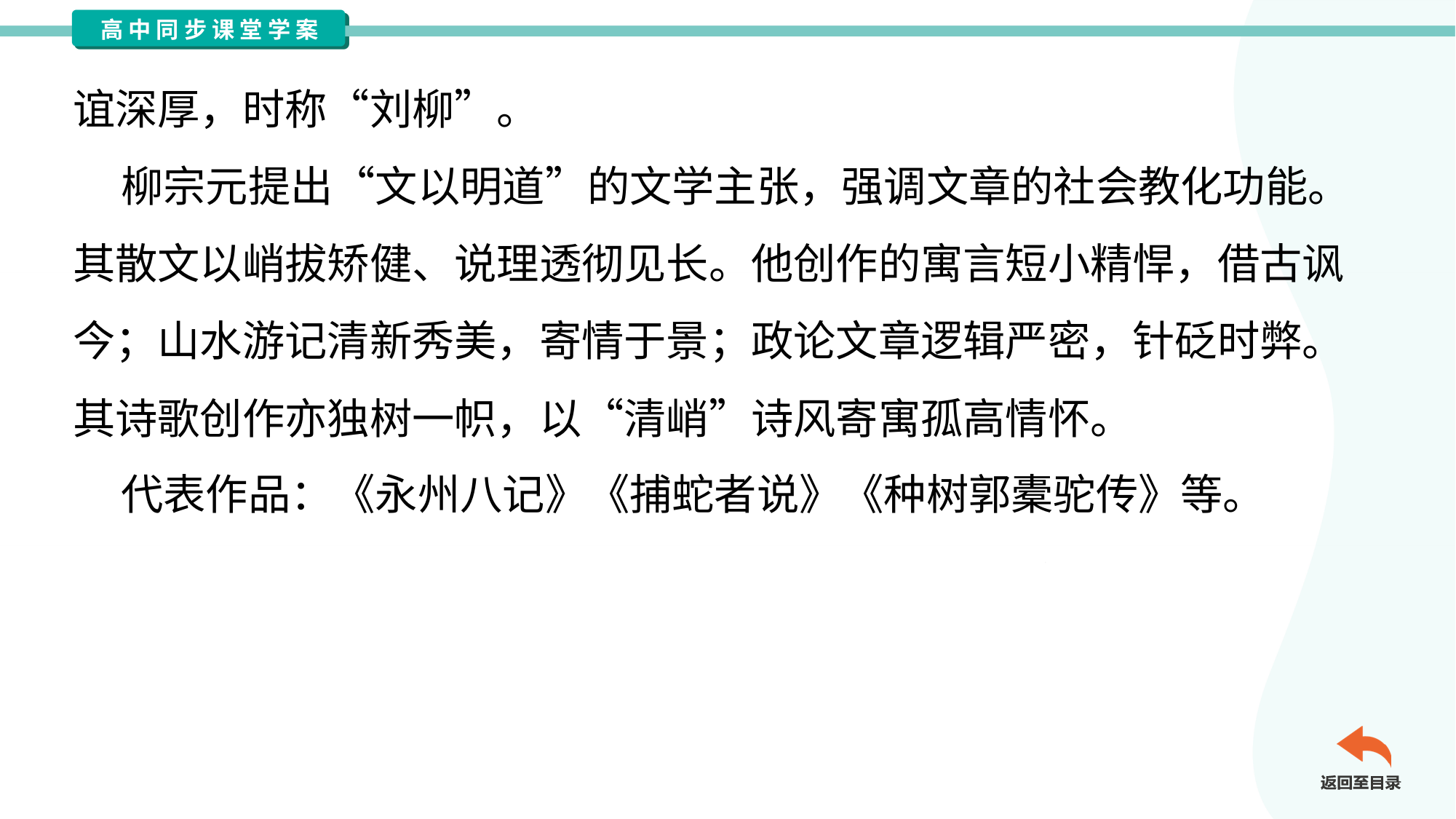

谊深厚，时称“刘柳”。
    柳宗元提出“文以明道”的文学主张，强调文章的社会教化功能。
其散文以峭拔矫健、说理透彻见长。他创作的寓言短小精悍，借古讽
今；山水游记清新秀美，寄情于景；政论文章逻辑严密，针砭时弊。
其诗歌创作亦独树一帜，以“清峭”诗风寄寓孤高情怀。
    代表作品：《永州八记》《捕蛇者说》《种树郭橐驼传》等。#1.3